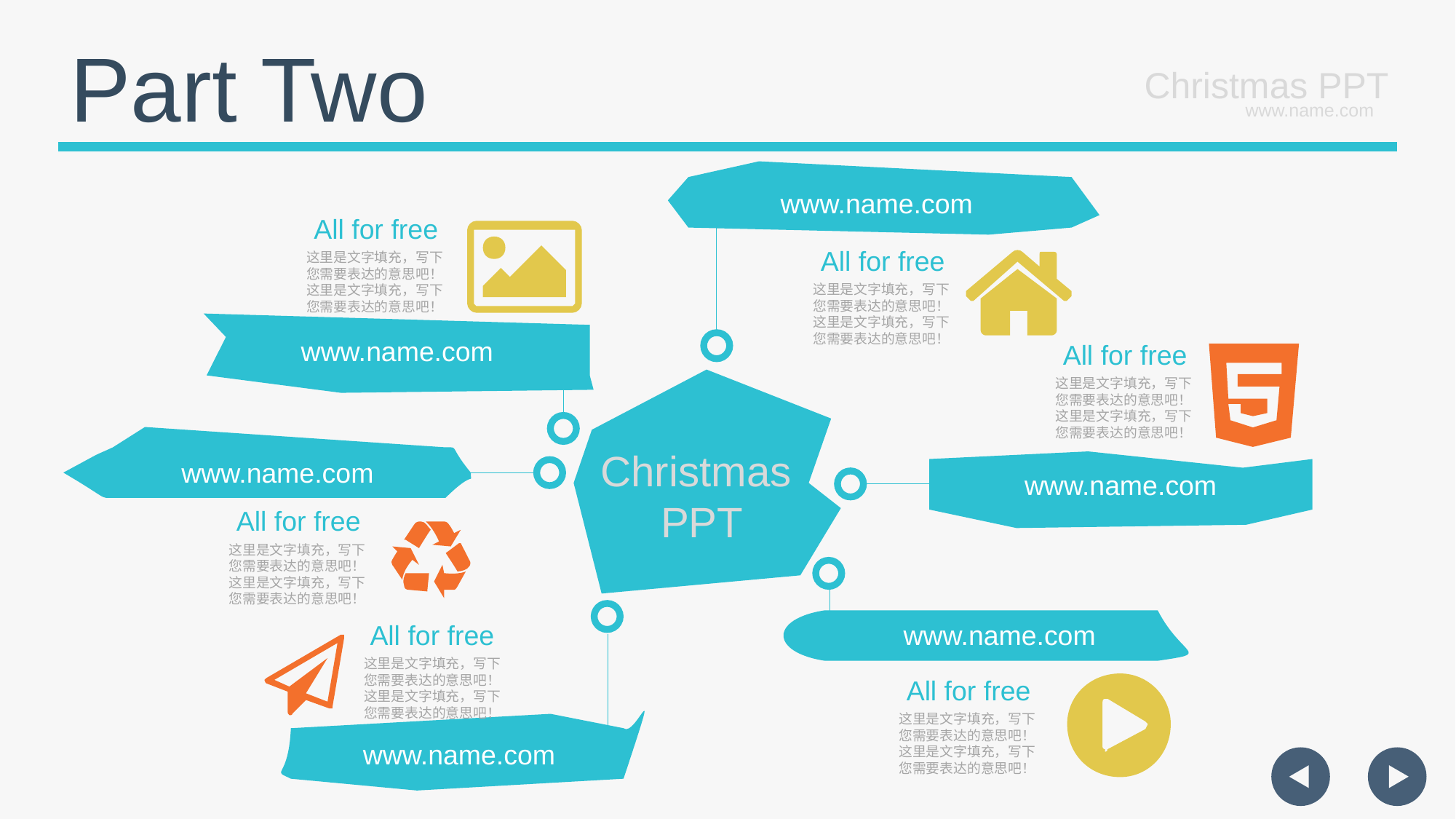

Part Two
Christmas PPT
www.name.com

www.name.com
All for free

All for free
这里是文字填充，写下您需要表达的意思吧！这里是文字填充，写下您需要表达的意思吧！

这里是文字填充，写下您需要表达的意思吧！这里是文字填充，写下您需要表达的意思吧！

www.name.com
All for free

这里是文字填充，写下您需要表达的意思吧！这里是文字填充，写下您需要表达的意思吧！

Christmas
 PPT
www.name.com

www.name.com

All for free

这里是文字填充，写下您需要表达的意思吧！这里是文字填充，写下您需要表达的意思吧！

All for free
www.name.com

这里是文字填充，写下您需要表达的意思吧！这里是文字填充，写下您需要表达的意思吧！
All for free

这里是文字填充，写下您需要表达的意思吧！这里是文字填充，写下您需要表达的意思吧！

www.name.com